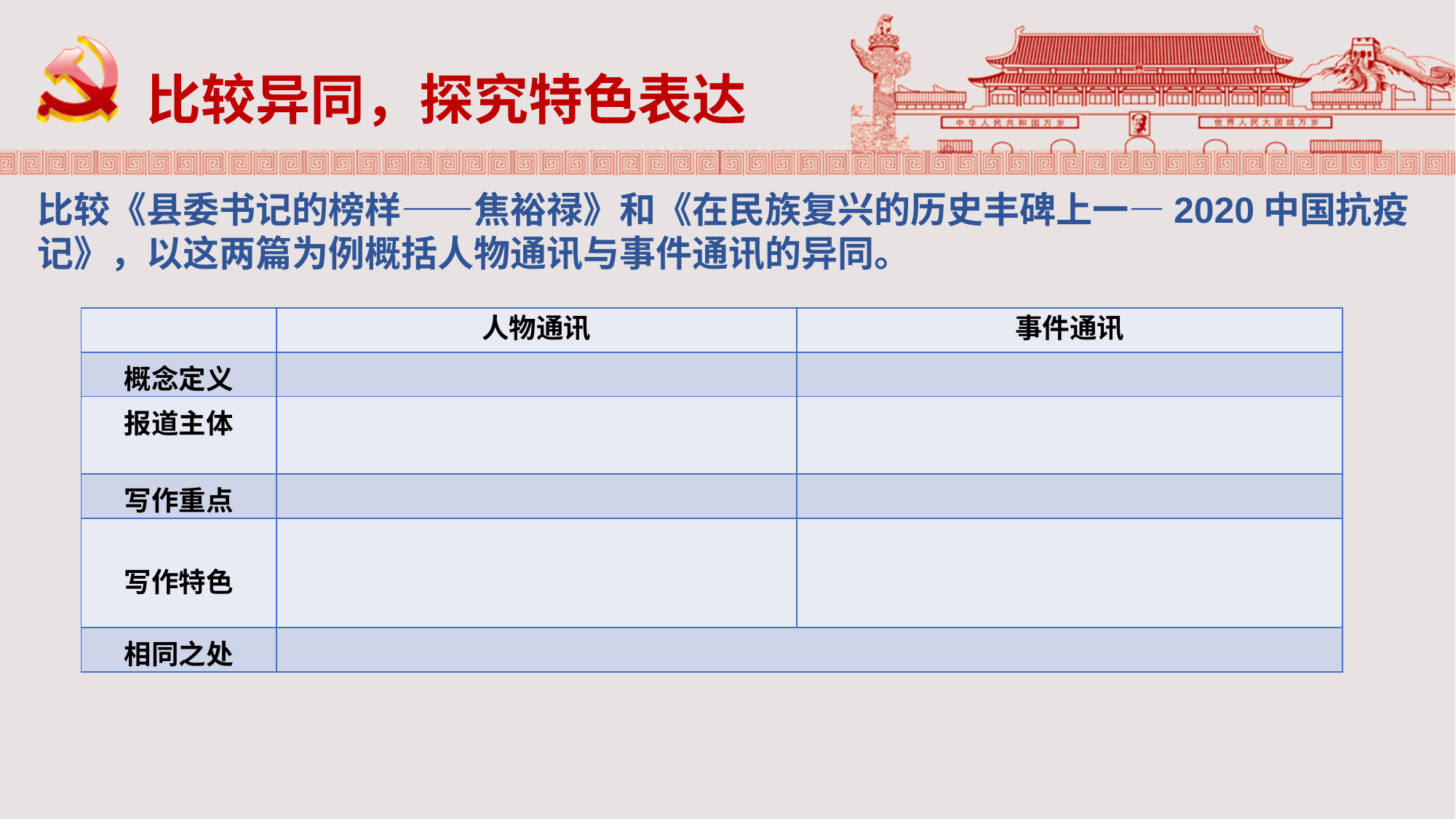

比较异同，探究特色表达
比较《县委书记的榜样——焦裕禄》和《在民族复兴的历史丰碑上一—2020中国抗疫记》，以这两篇为例概括人物通讯与事件通讯的异同。

|  | 人物通讯 | 事件通讯 |
| --- | --- | --- |
| 概念定义 |  |  |
| 报道主体 |  |  |
| 写作重点 |  |  |
| 写作特色 |  |  |
| 相同之处 |  |  |